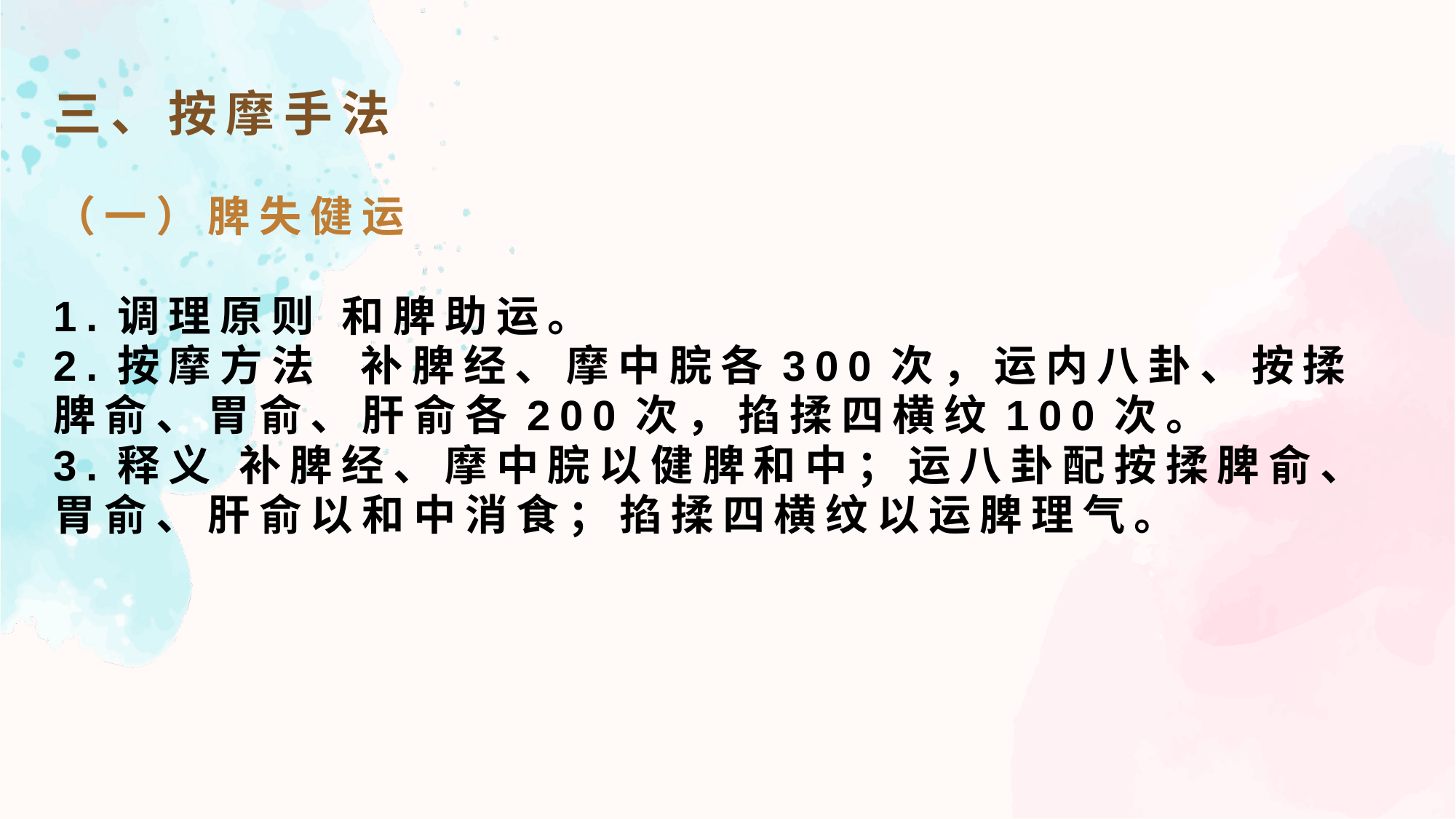

三、按摩手法

（一）脾失健运

1.调理原则 和脾助运。
2.按摩方法  补脾经、摩中脘各300次，运内八卦、按揉脾俞、胃俞、肝俞各200次，掐揉四横纹100次。
3.释义 补脾经、摩中脘以健脾和中；运八卦配按揉脾俞、胃俞、肝俞以和中消食；掐揉四横纹以运脾理气。